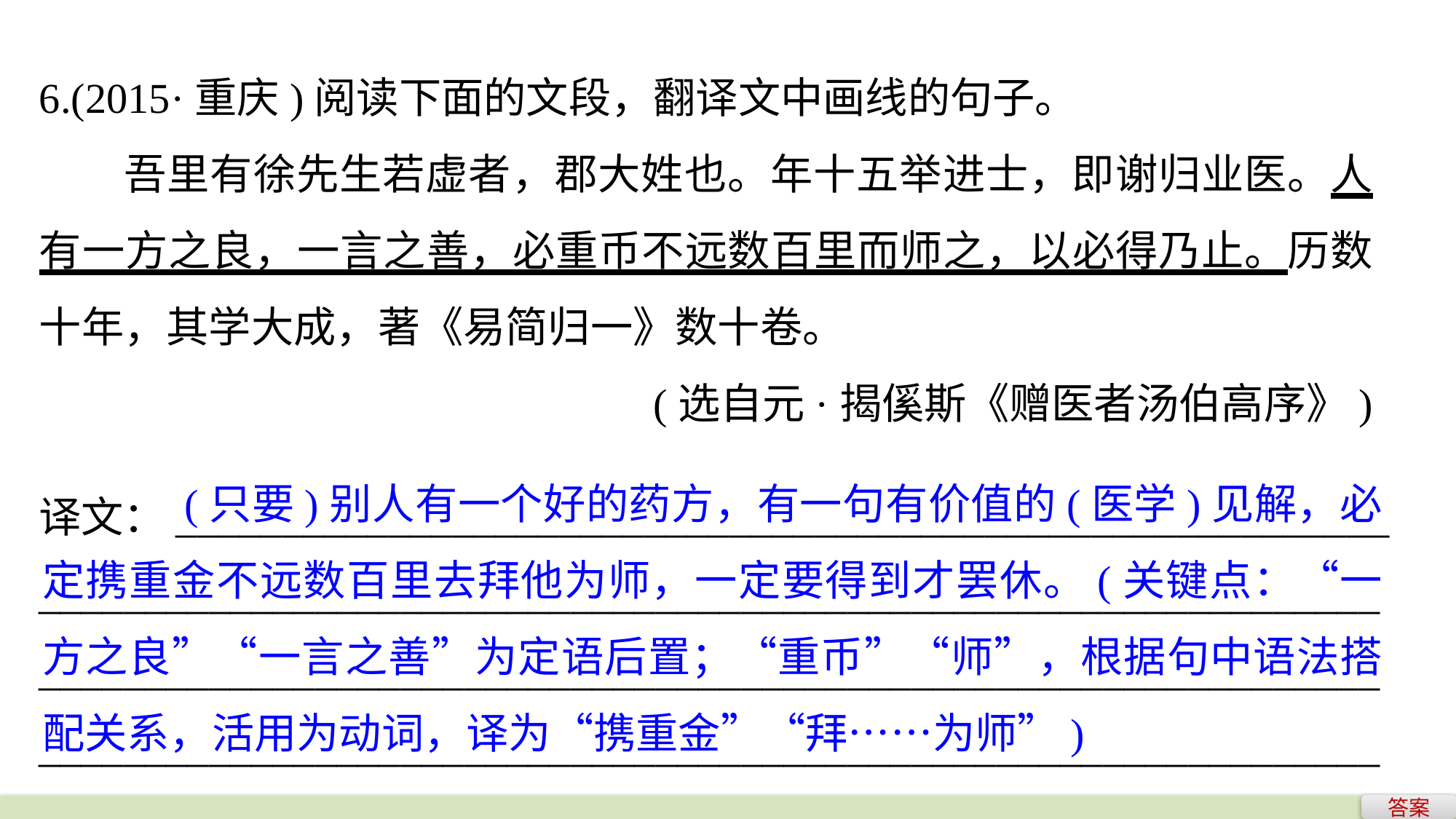

6.(2015·重庆)阅读下面的文段，翻译文中画线的句子。
吾里有徐先生若虚者，郡大姓也。年十五举进士，即谢归业医。人有一方之良，一言之善，必重币不远数百里而师之，以必得乃止。历数十年，其学大成，著《易简归一》数十卷。
(选自元·揭傒斯《赠医者汤伯高序》)
	   (只要)别人有一个好的药方，有一句有价值的(医学)见解，必定携重金不远数百里去拜他为师，一定要得到才罢休。(关键点：“一方之良”“一言之善”为定语后置；“重币”“师”，根据句中语法搭配关系，活用为动词，译为“携重金”“拜……为师”)
译文：_________________________________________________________
_______________________________________________________________
_______________________________________________________________
_______________________________________________________________
答案